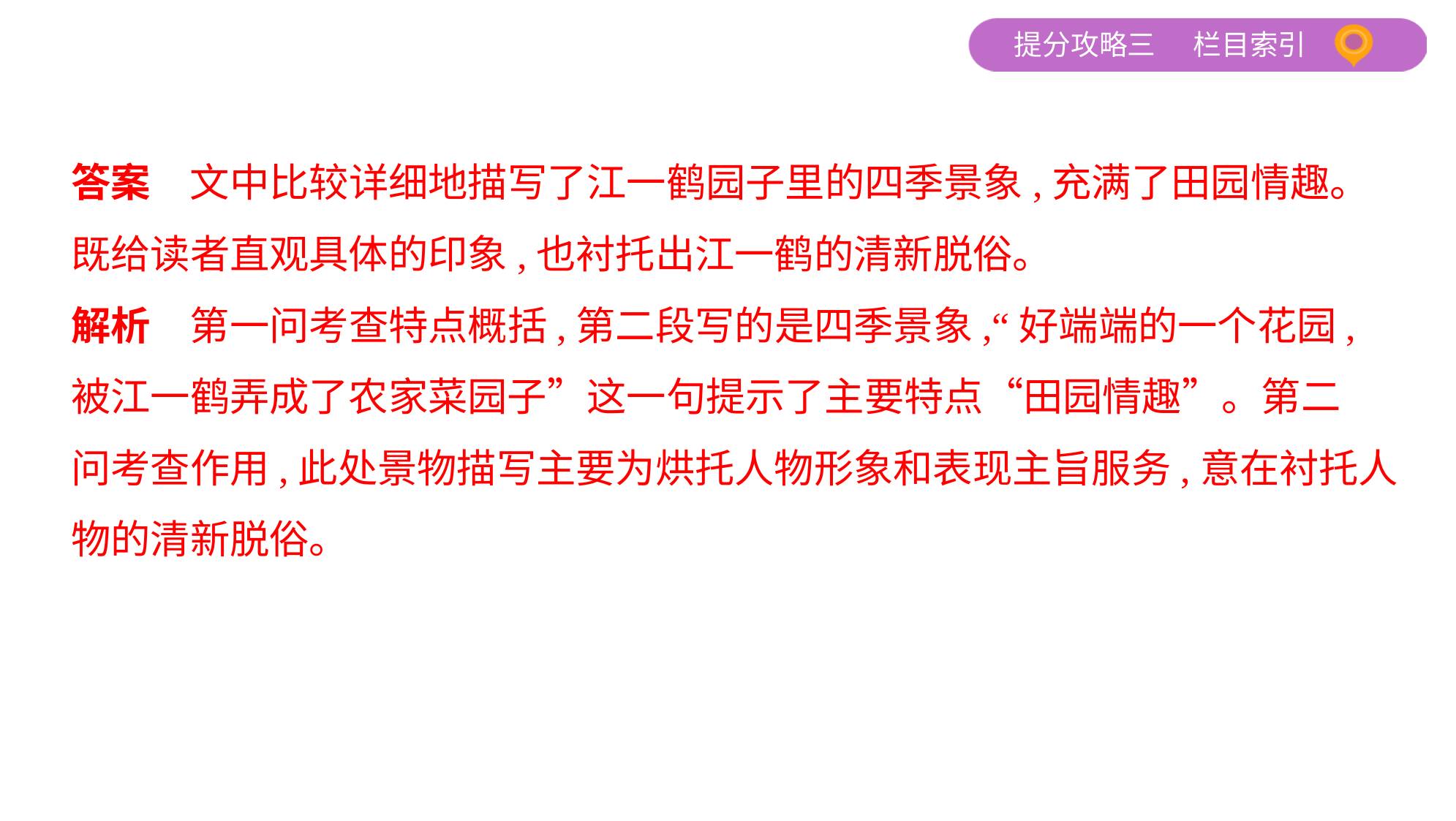

答案　文中比较详细地描写了江一鹤园子里的四季景象,充满了田园情趣。
既给读者直观具体的印象,也衬托出江一鹤的清新脱俗。
解析　第一问考查特点概括,第二段写的是四季景象,“好端端的一个花园,
被江一鹤弄成了农家菜园子”这一句提示了主要特点“田园情趣”。第二
问考查作用,此处景物描写主要为烘托人物形象和表现主旨服务,意在衬托人
物的清新脱俗。